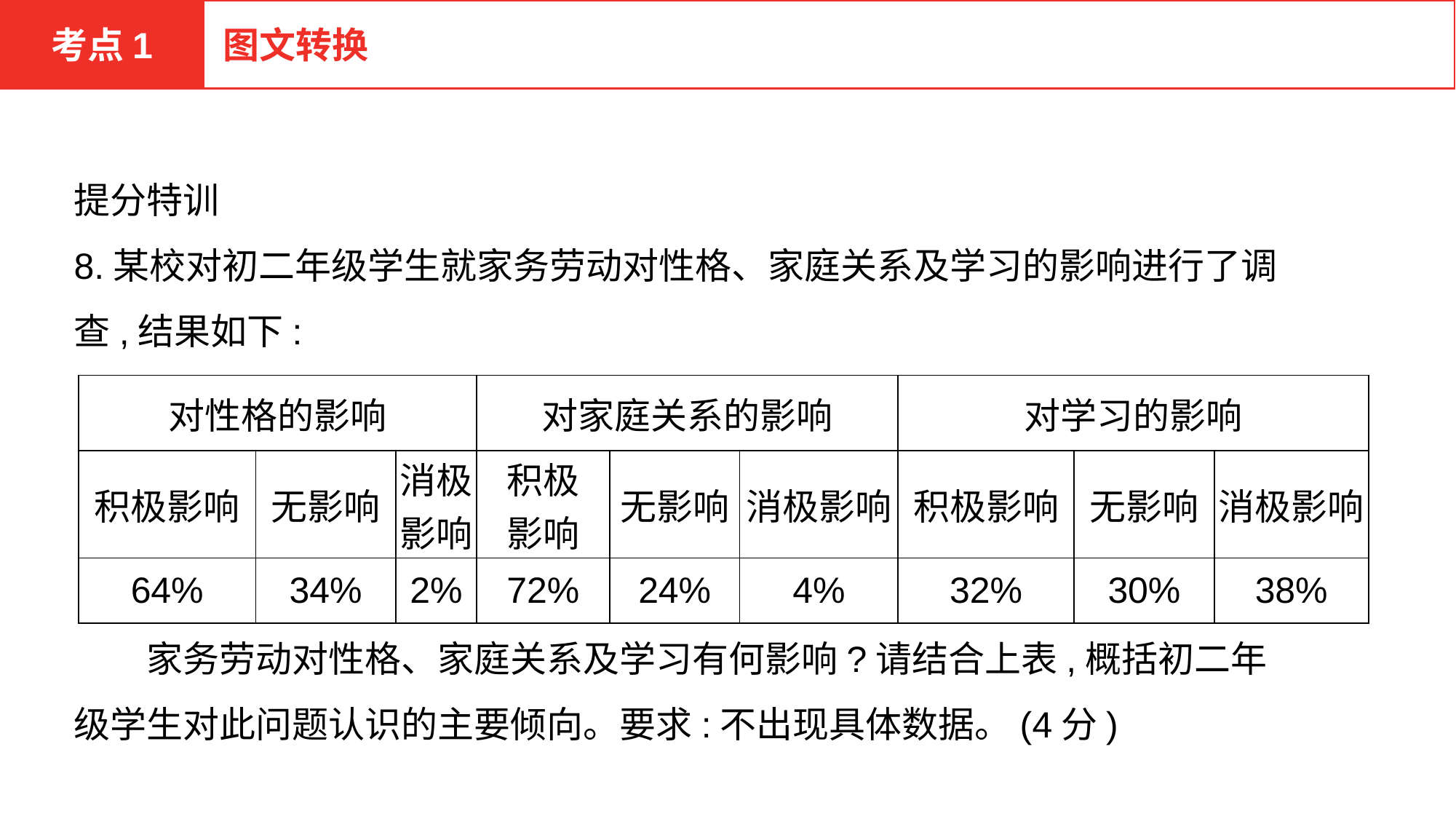

考点1
图文转换
提分特训
8.某校对初二年级学生就家务劳动对性格、家庭关系及学习的影响进行了调查,结果如下:

　　家务劳动对性格、家庭关系及学习有何影响?请结合上表,概括初二年级学生对此问题认识的主要倾向。要求:不出现具体数据。(4分)

| 对性格的影响 |  |  | 对家庭关系的影响 |  |  | 对学习的影响 |  |  |
| --- | --- | --- | --- | --- | --- | --- | --- | --- |
| 积极影响 | 无影响 | 消极影响 | 积极 影响 | 无影响 | 消极影响 | 积极影响 | 无影响 | 消极影响 |
| 64% | 34% | 2% | 72% | 24% | 4% | 32% | 30% | 38% |